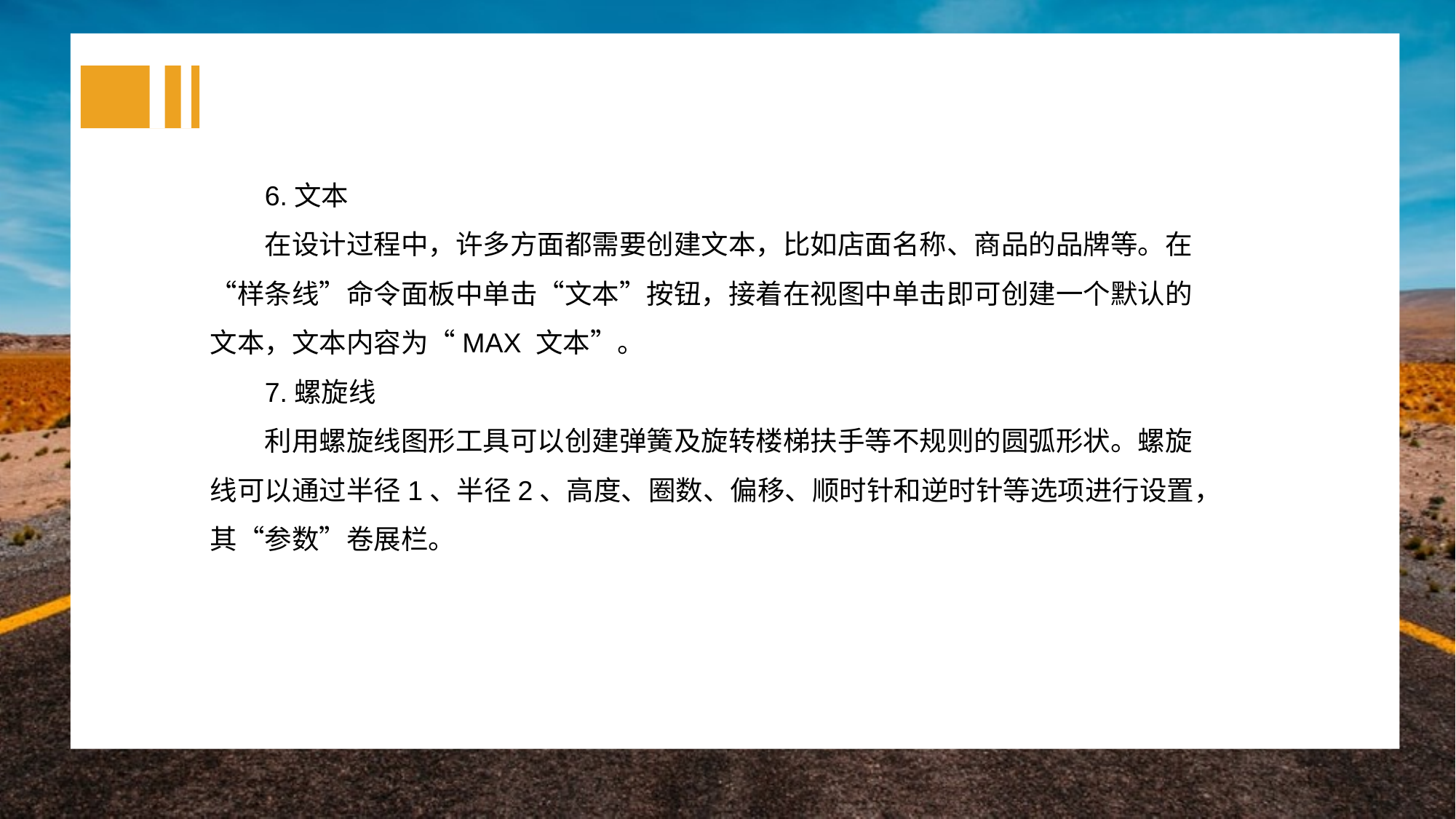

6.文本
在设计过程中，许多方面都需要创建文本，比如店面名称、商品的品牌等。在“样条线”命令面板中单击“文本”按钮，接着在视图中单击即可创建一个默认的文本，文本内容为“MAX 文本”。
7.螺旋线
利用螺旋线图形工具可以创建弹簧及旋转楼梯扶手等不规则的圆弧形状。螺旋线可以通过半径1、半径2、高度、圈数、偏移、顺时针和逆时针等选项进行设置，其“参数”卷展栏。